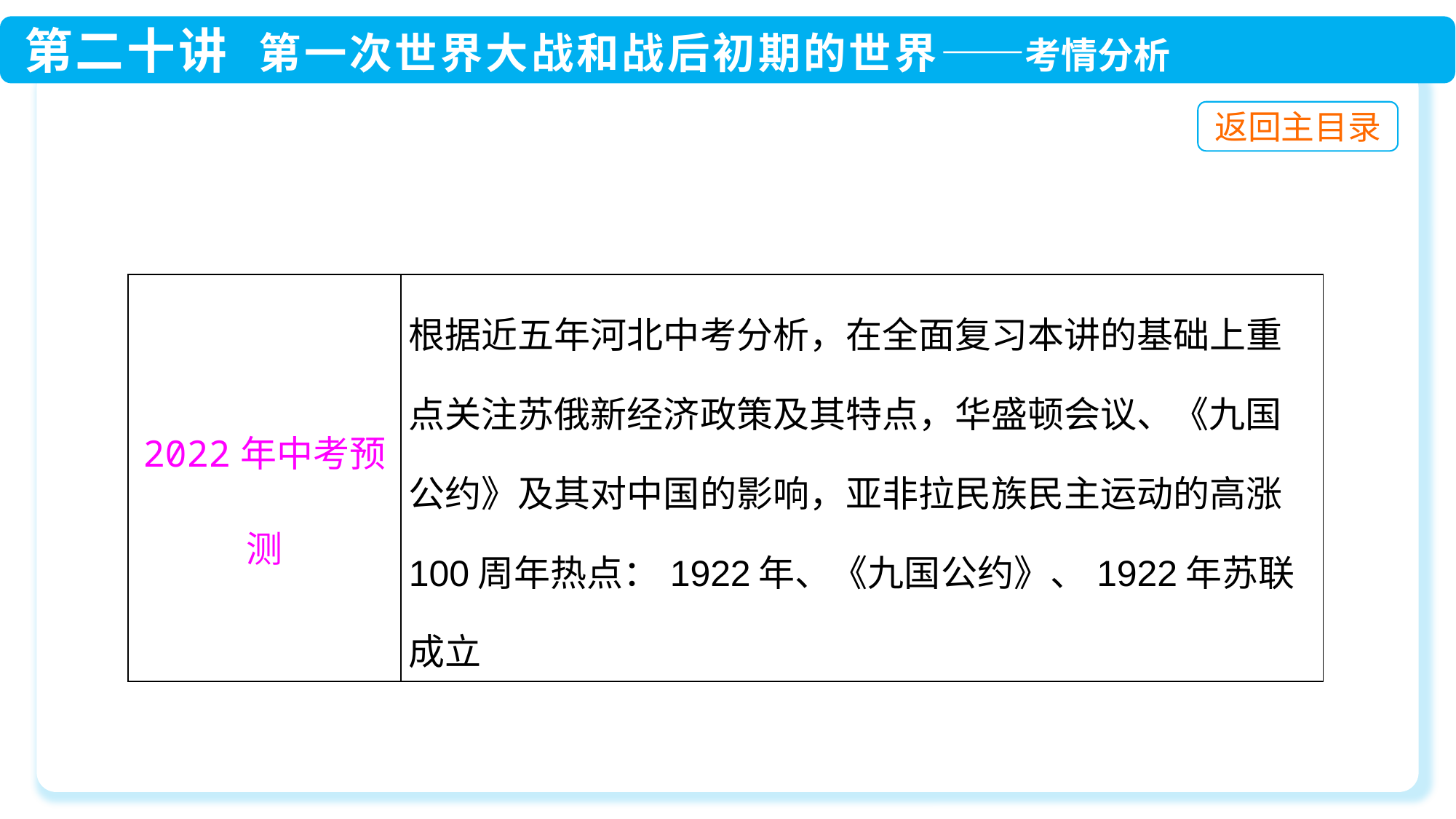

| 2022年中考预测 | 根据近五年河北中考分析，在全面复习本讲的基础上重点关注苏俄新经济政策及其特点，华盛顿会议、《九国公约》及其对中国的影响，亚非拉民族民主运动的高涨 100周年热点：1922年、《九国公约》、1922年苏联成立 |
| --- | --- |